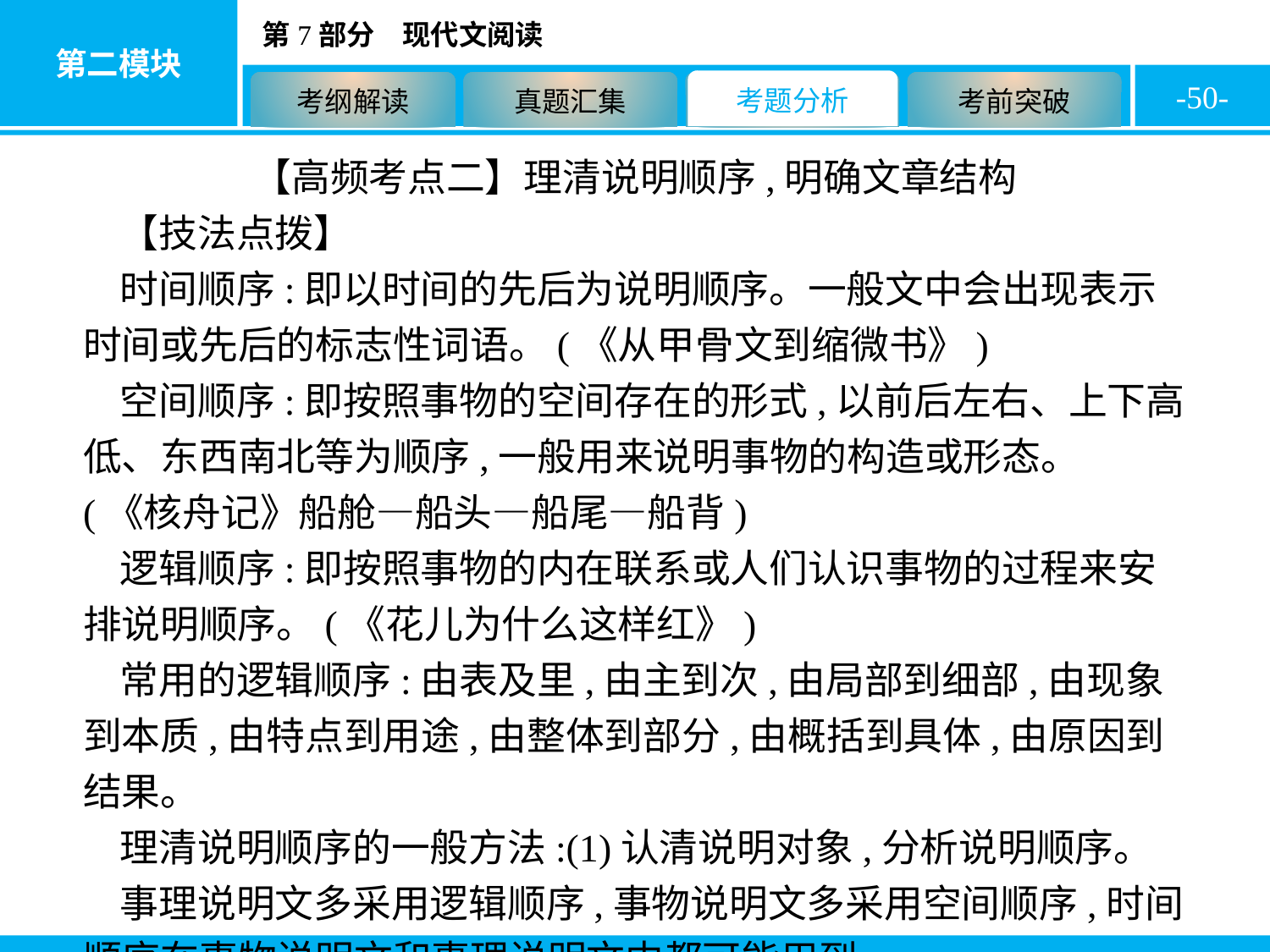

-50-
【高频考点二】理清说明顺序,明确文章结构
【技法点拨】
时间顺序:即以时间的先后为说明顺序。一般文中会出现表示时间或先后的标志性词语。(《从甲骨文到缩微书》)
空间顺序:即按照事物的空间存在的形式,以前后左右、上下高低、东西南北等为顺序,一般用来说明事物的构造或形态。(《核舟记》船舱—船头—船尾—船背)
逻辑顺序:即按照事物的内在联系或人们认识事物的过程来安排说明顺序。(《花儿为什么这样红》)
常用的逻辑顺序:由表及里,由主到次,由局部到细部,由现象到本质,由特点到用途,由整体到部分,由概括到具体,由原因到结果。
理清说明顺序的一般方法:(1)认清说明对象,分析说明顺序。
事理说明文多采用逻辑顺序,事物说明文多采用空间顺序,时间顺序在事物说明文和事理说明文中都可能用到。